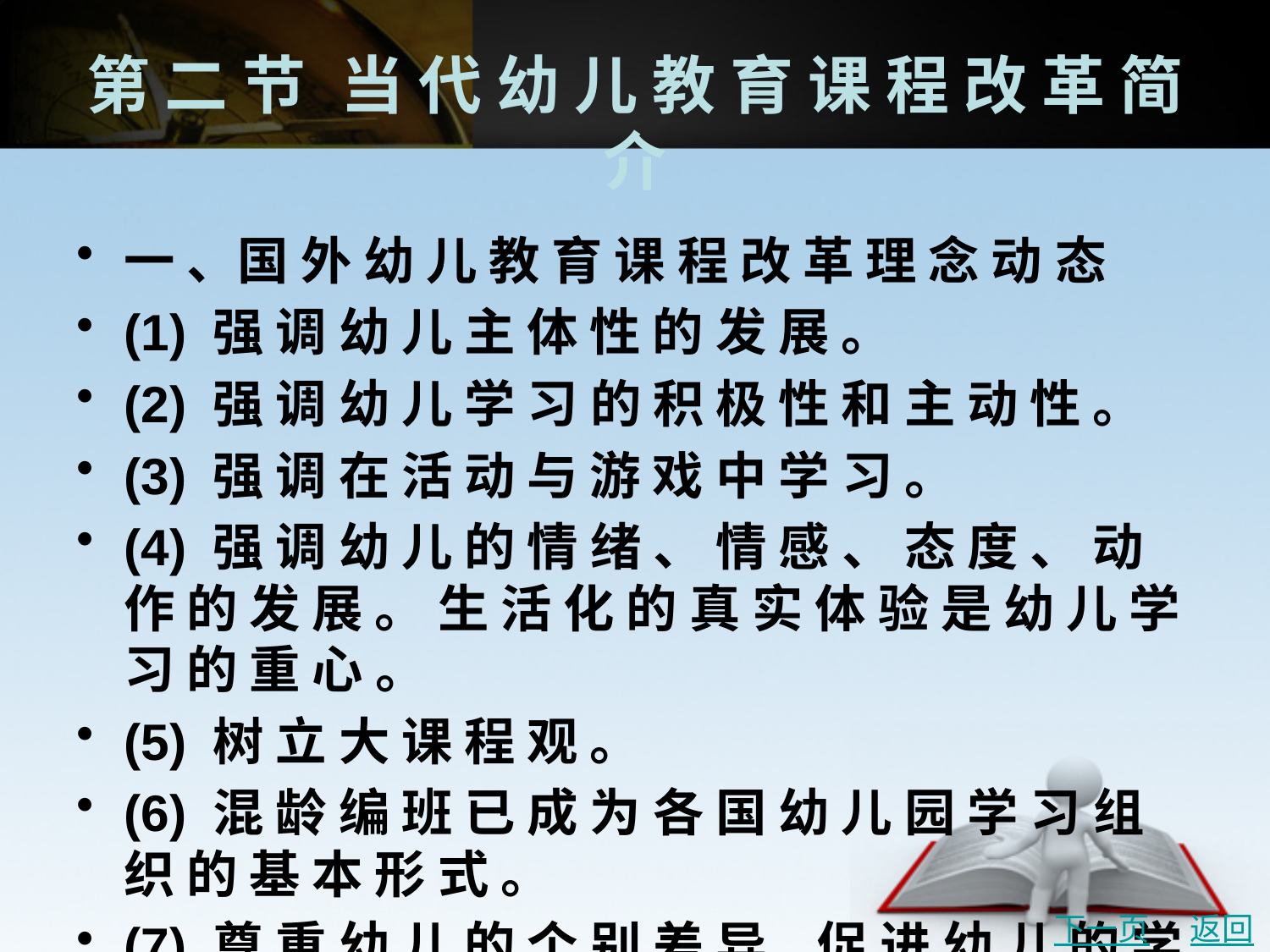

# 第 二 节	当 代 幼 儿 教 育 课 程 改 革 简 介
一 、国 外 幼 儿 教 育 课 程 改 革 理 念 动 态
(1) 强 调 幼 儿 主 体 性 的 发 展 。
(2) 强 调 幼 儿 学 习 的 积 极 性 和 主 动 性 。
(3) 强 调 在 活 动 与 游 戏 中 学 习 。
(4) 强 调 幼 儿 的 情 绪 、 情 感 、 态 度 、 动 作 的 发 展 。 生 活 化 的 真 实 体 验 是 幼 儿 学 习 的 重 心 。
(5) 树 立 大 课 程 观 。
(6) 混 龄 编 班 已 成 为 各 国 幼 儿 园 学 习 组 织 的 基 本 形 式 。
(7) 尊 重 幼 儿 的 个 别 差 异 ,促 进 幼 儿 的 学 习 兴 趣 、风 格 和 个 性 特 点 。
(8) 强 调 每 个 幼 儿 都 具 有 可 教 育 性 ,幼 儿 的 发 展 只 是 速 度 上 的 差 异 ,没 有 优 劣 之 分 。

下一页
返回